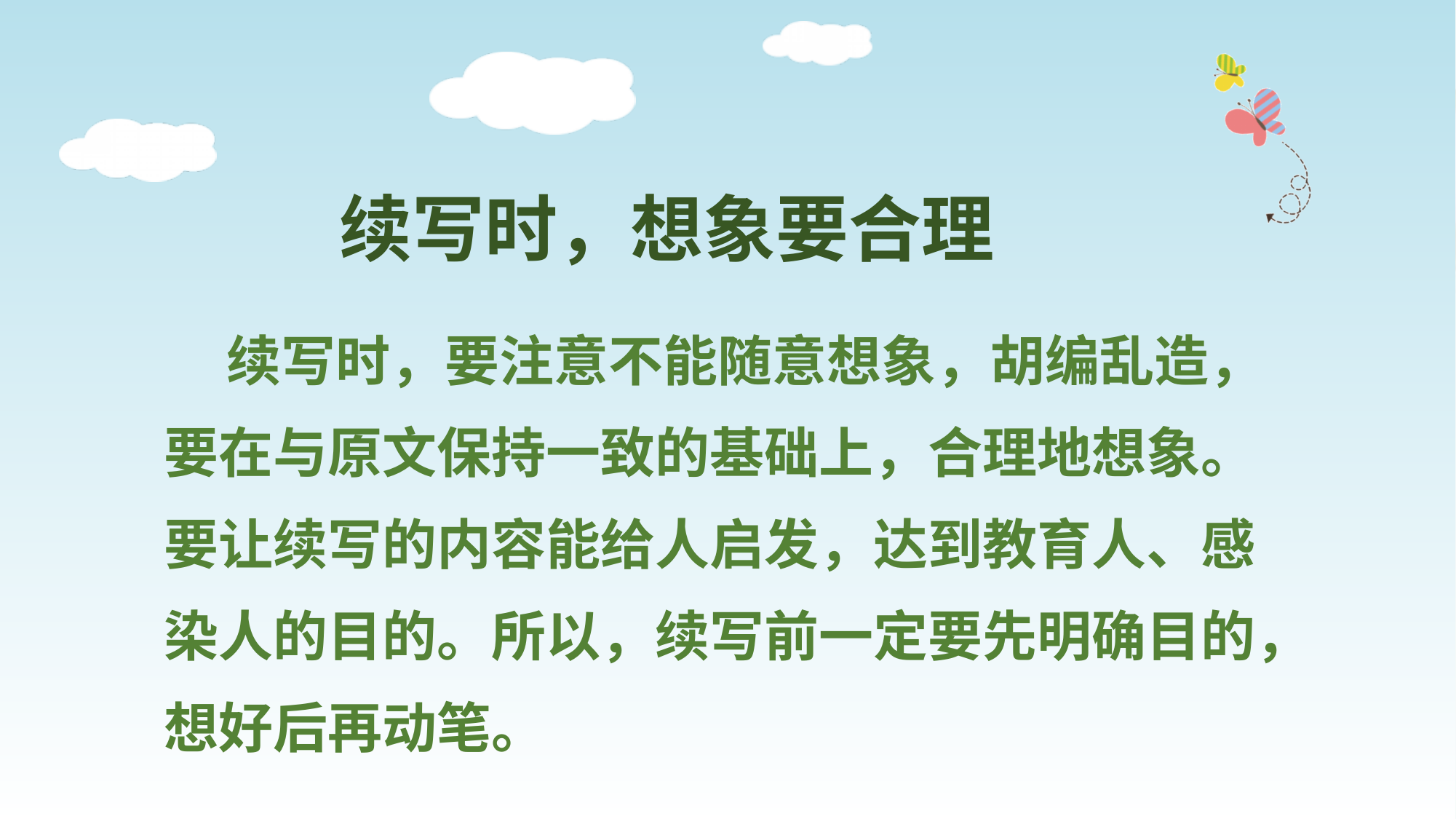

续写时，想象要合理
    续写时，要注意不能随意想象，胡编乱造，要在与原文保持一致的基础上，合理地想象。要让续写的内容能给人启发，达到教育人、感染人的目的。所以，续写前一定要先明确目的，想好后再动笔。